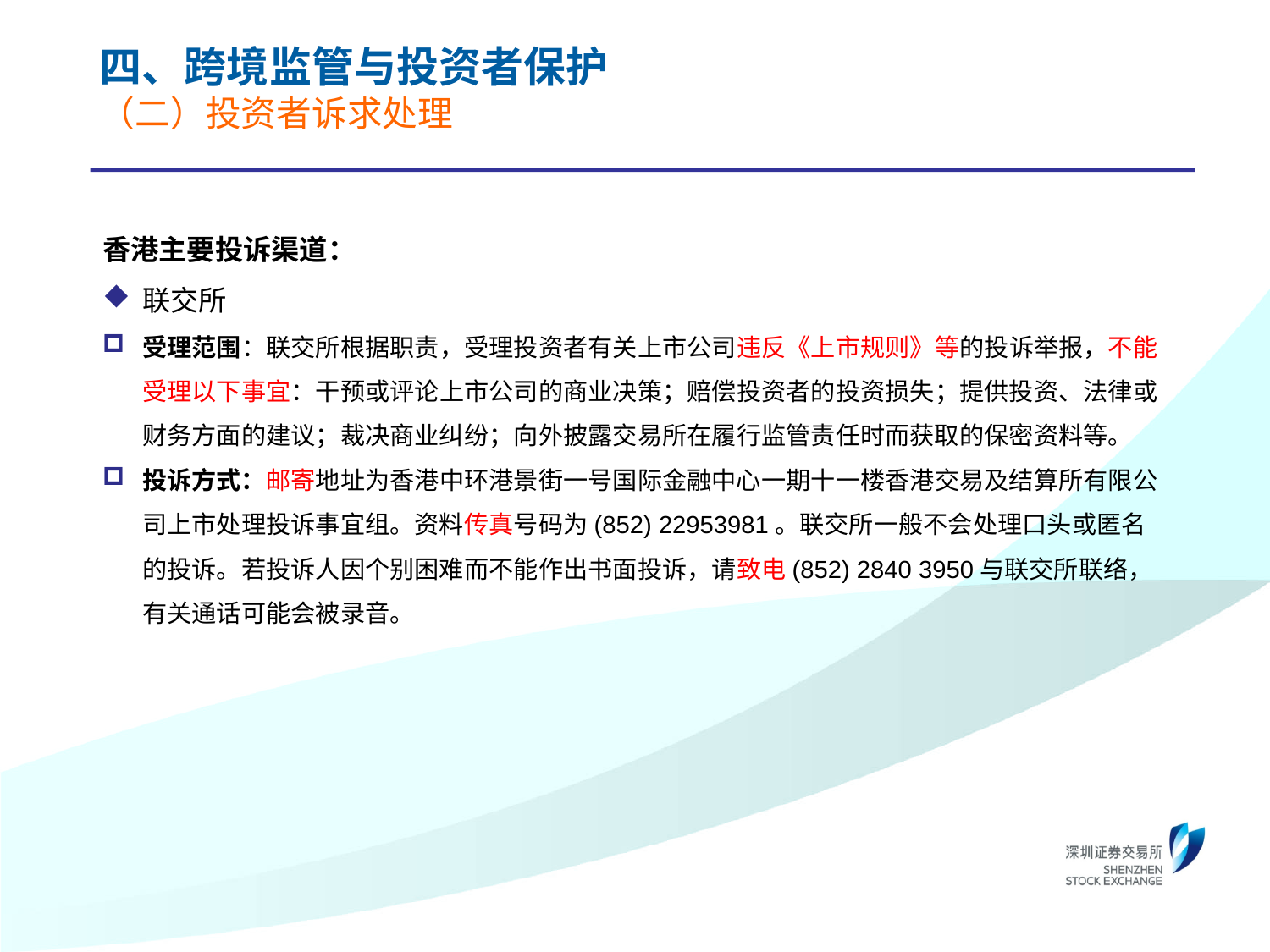

四、跨境监管与投资者保护
（二）投资者诉求处理

香港主要投诉渠道：
联交所
受理范围：联交所根据职责，受理投资者有关上市公司违反《上市规则》等的投诉举报，不能受理以下事宜：干预或评论上市公司的商业决策；赔偿投资者的投资损失；提供投资、法律或财务方面的建议；裁决商业纠纷；向外披露交易所在履行监管责任时而获取的保密资料等。
投诉方式：邮寄地址为香港中环港景街一号国际金融中心一期十一楼香港交易及结算所有限公司上市处理投诉事宜组。资料传真号码为(852) 22953981。联交所一般不会处理口头或匿名的投诉。若投诉人因个别困难而不能作出书面投诉，请致电(852) 2840 3950与联交所联络，有关通话可能会被录音。